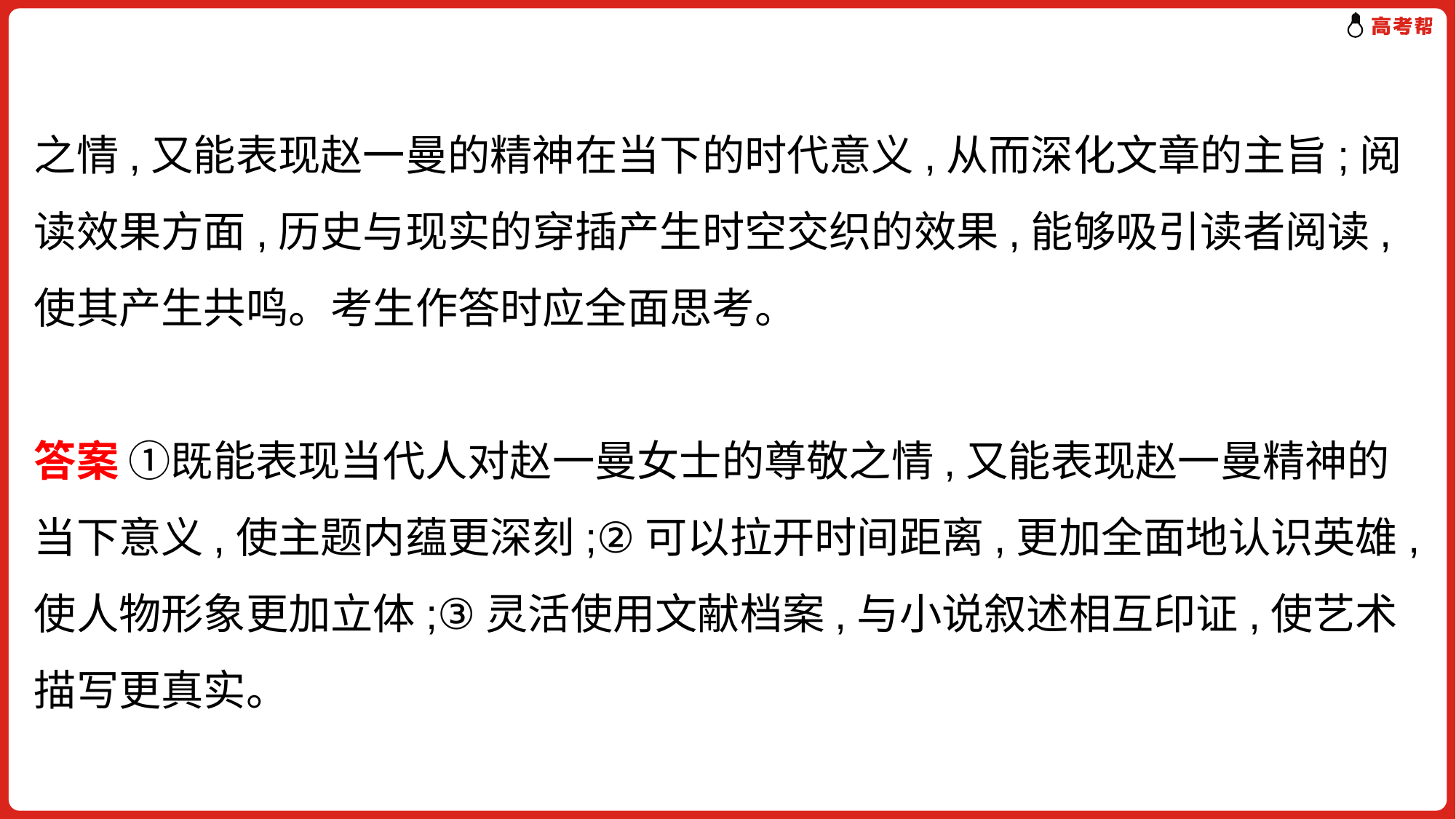

之情,又能表现赵一曼的精神在当下的时代意义,从而深化文章的主旨;阅读效果方面,历史与现实的穿插产生时空交织的效果,能够吸引读者阅读,使其产生共鸣。考生作答时应全面思考。

答案 ①既能表现当代人对赵一曼女士的尊敬之情,又能表现赵一曼精神的当下意义,使主题内蕴更深刻;②可以拉开时间距离,更加全面地认识英雄,使人物形象更加立体;③灵活使用文献档案,与小说叙述相互印证,使艺术描写更真实。